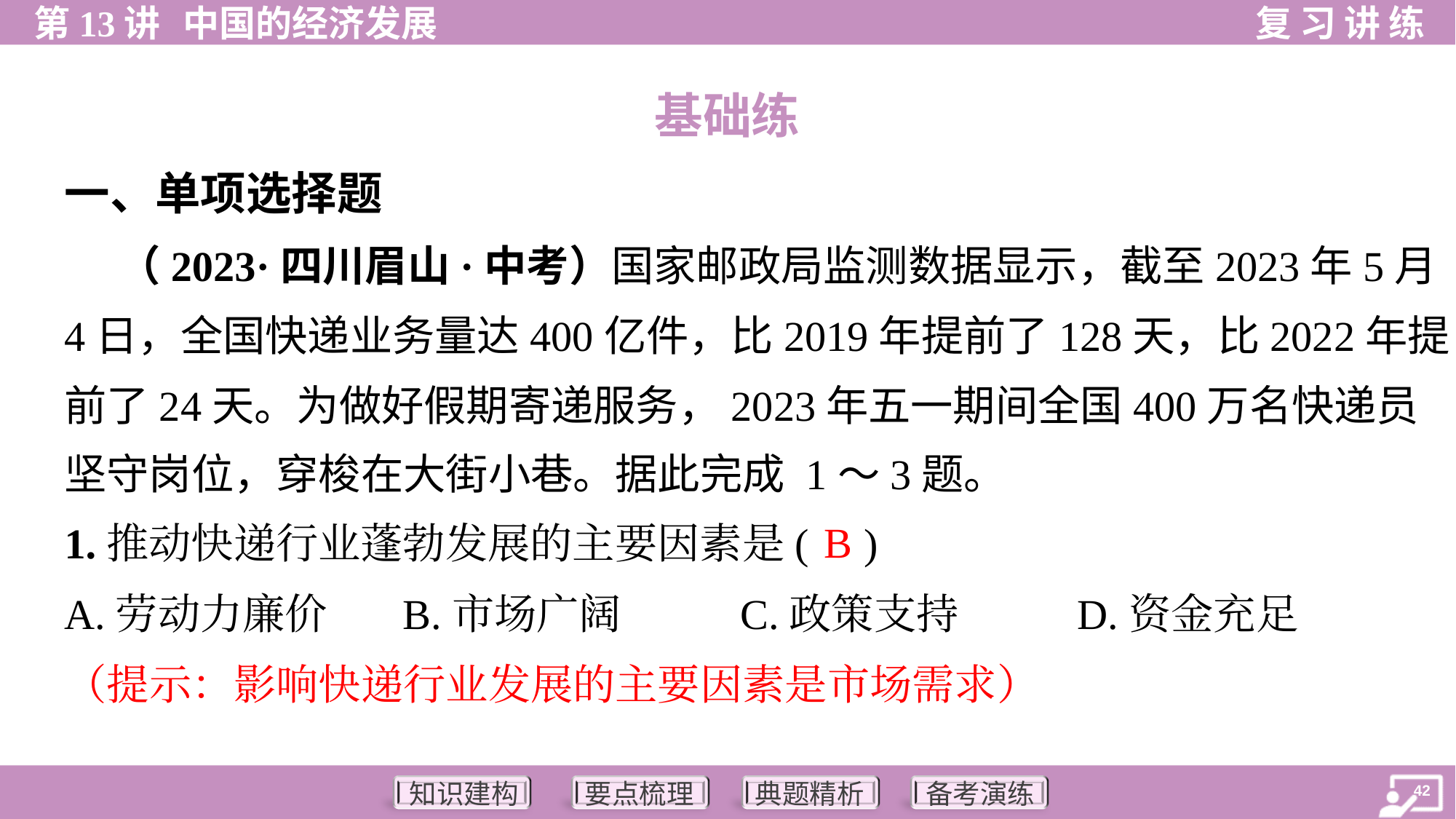

基础练
一、单项选择题
    （2023·四川眉山·中考）国家邮政局监测数据显示，截至2023年5月
4日，全国快递业务量达400亿件，比2019年提前了128天，比2022年提
前了24天。为做好假期寄递服务，2023年五一期间全国400万名快递员
坚守岗位，穿梭在大街小巷。据此完成 1～3题。
B
1.推动快递行业蓬勃发展的主要因素是(     )
A.劳动力廉价	B.市场广阔	C.政策支持	D.资金充足
（提示：影响快递行业发展的主要因素是市场需求）